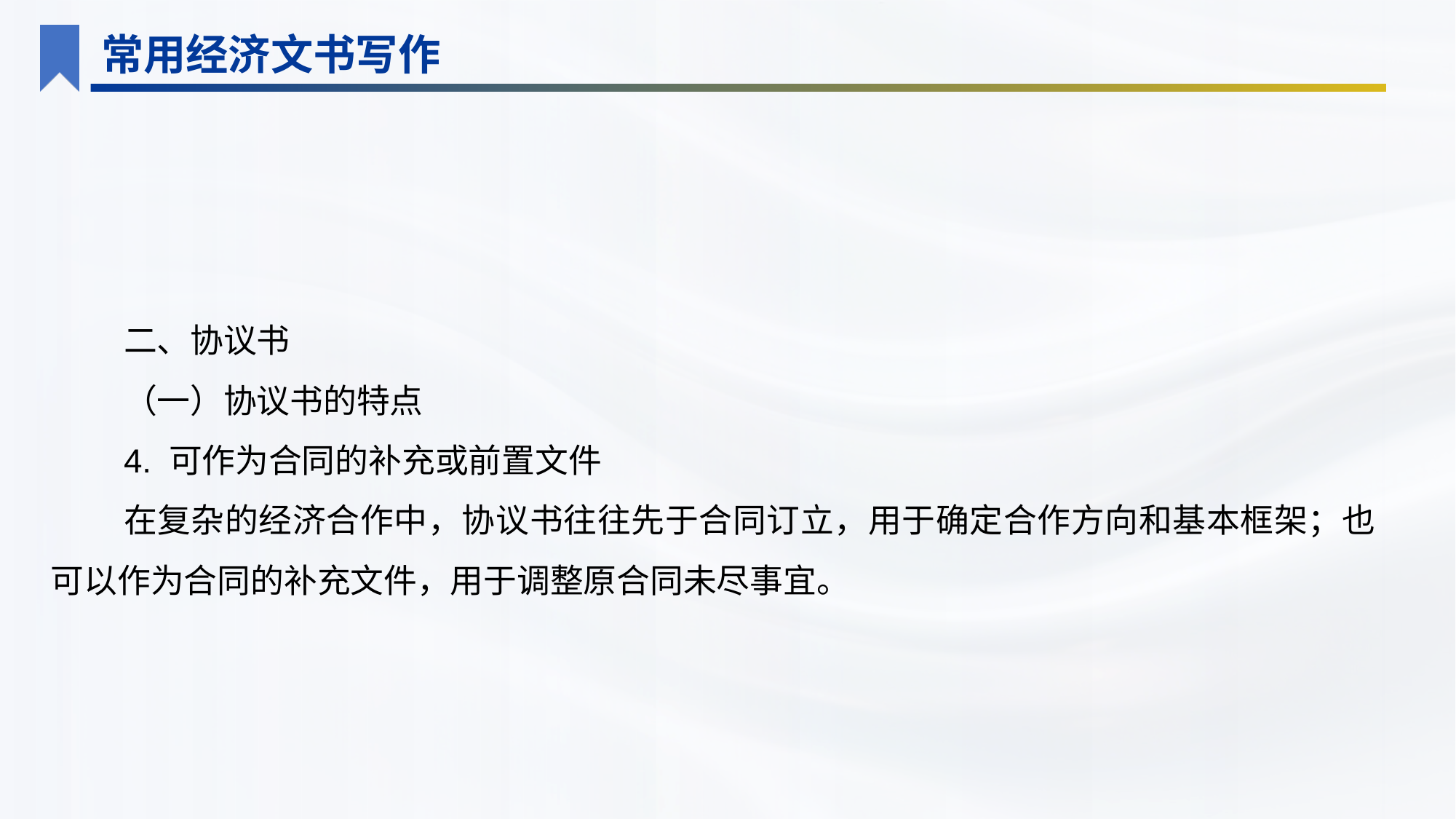

常用经济文书写作
二、协议书
（一）协议书的特点
4. 可作为合同的补充或前置文件
在复杂的经济合作中，协议书往往先于合同订立，用于确定合作方向和基本框架；也可以作为合同的补充文件，用于调整原合同未尽事宜。